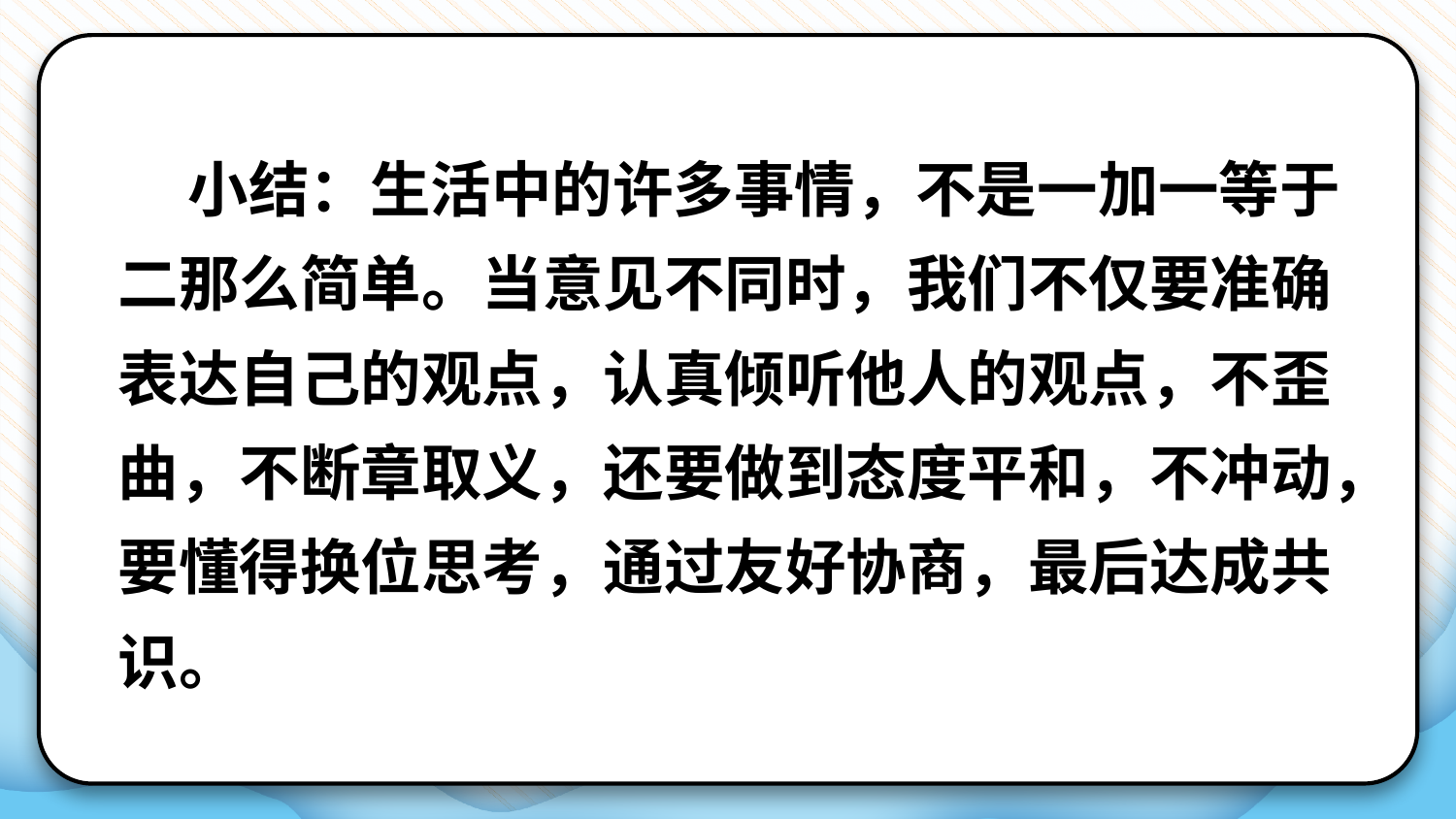

小结：生活中的许多事情，不是一加一等于二那么简单。当意见不同时，我们不仅要准确表达自己的观点，认真倾听他人的观点，不歪曲，不断章取义，还要做到态度平和，不冲动，要懂得换位思考，通过友好协商，最后达成共识。